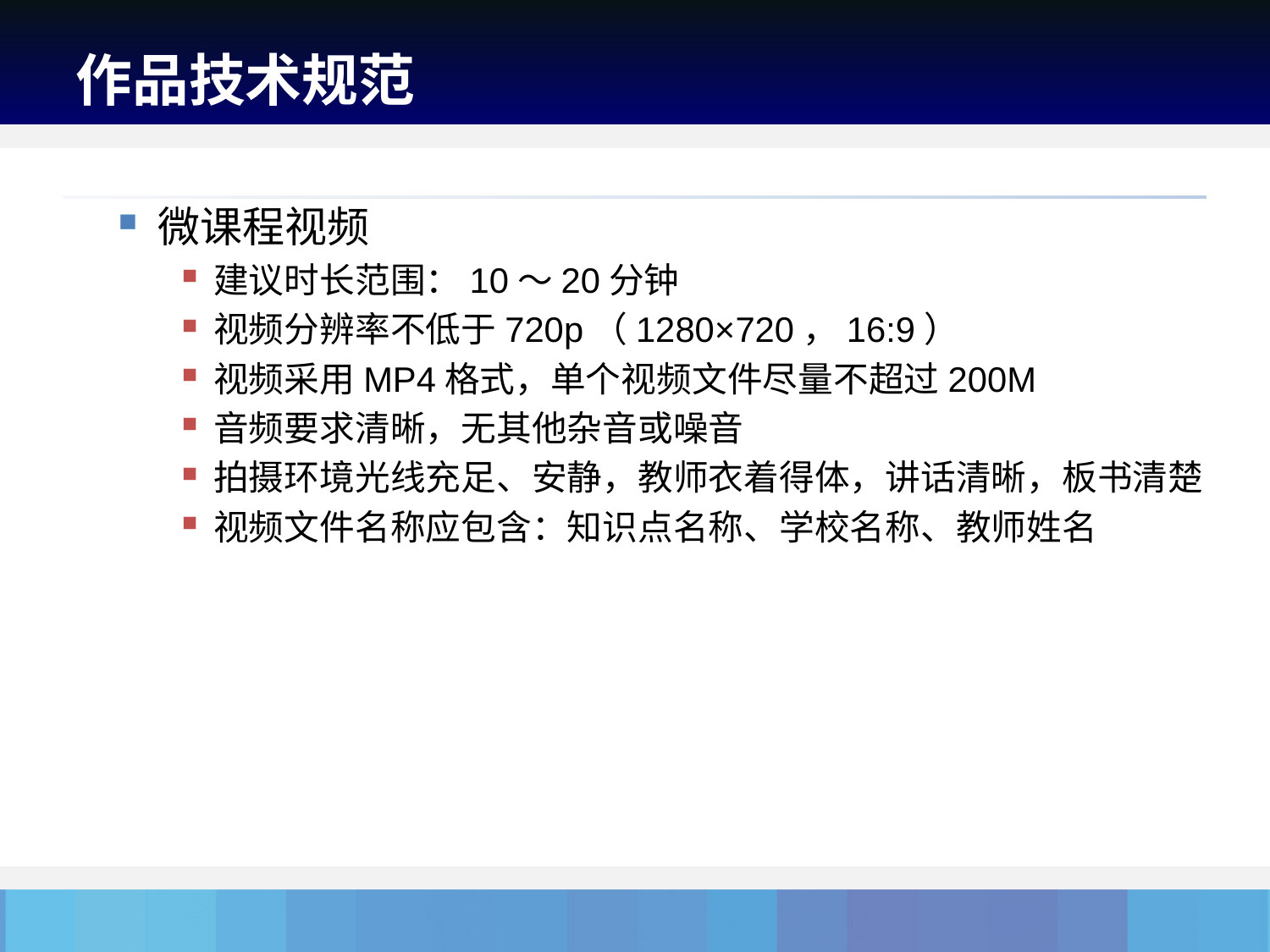

# 作品技术规范
微课程视频
建议时长范围：10～20分钟
视频分辨率不低于720p（1280×720，16:9）
视频采用MP4格式，单个视频文件尽量不超过200M
音频要求清晰，无其他杂音或噪音
拍摄环境光线充足、安静，教师衣着得体，讲话清晰，板书清楚
视频文件名称应包含：知识点名称、学校名称、教师姓名